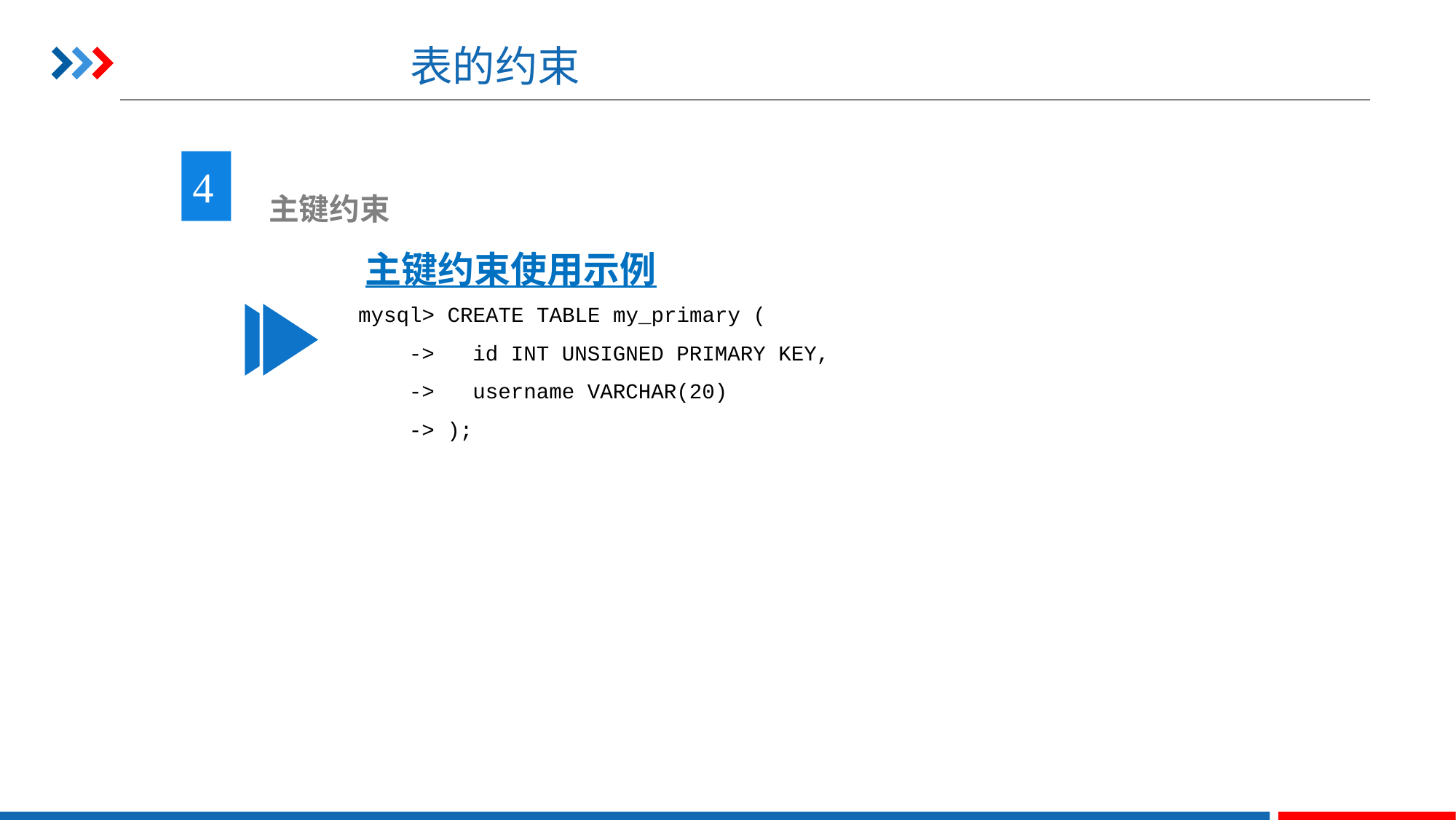

# 表的约束

4
  主键约束
主键约束使用示例
mysql> CREATE TABLE my_primary (
    ->   id INT UNSIGNED PRIMARY KEY,
    ->   username VARCHAR(20)
    -> );